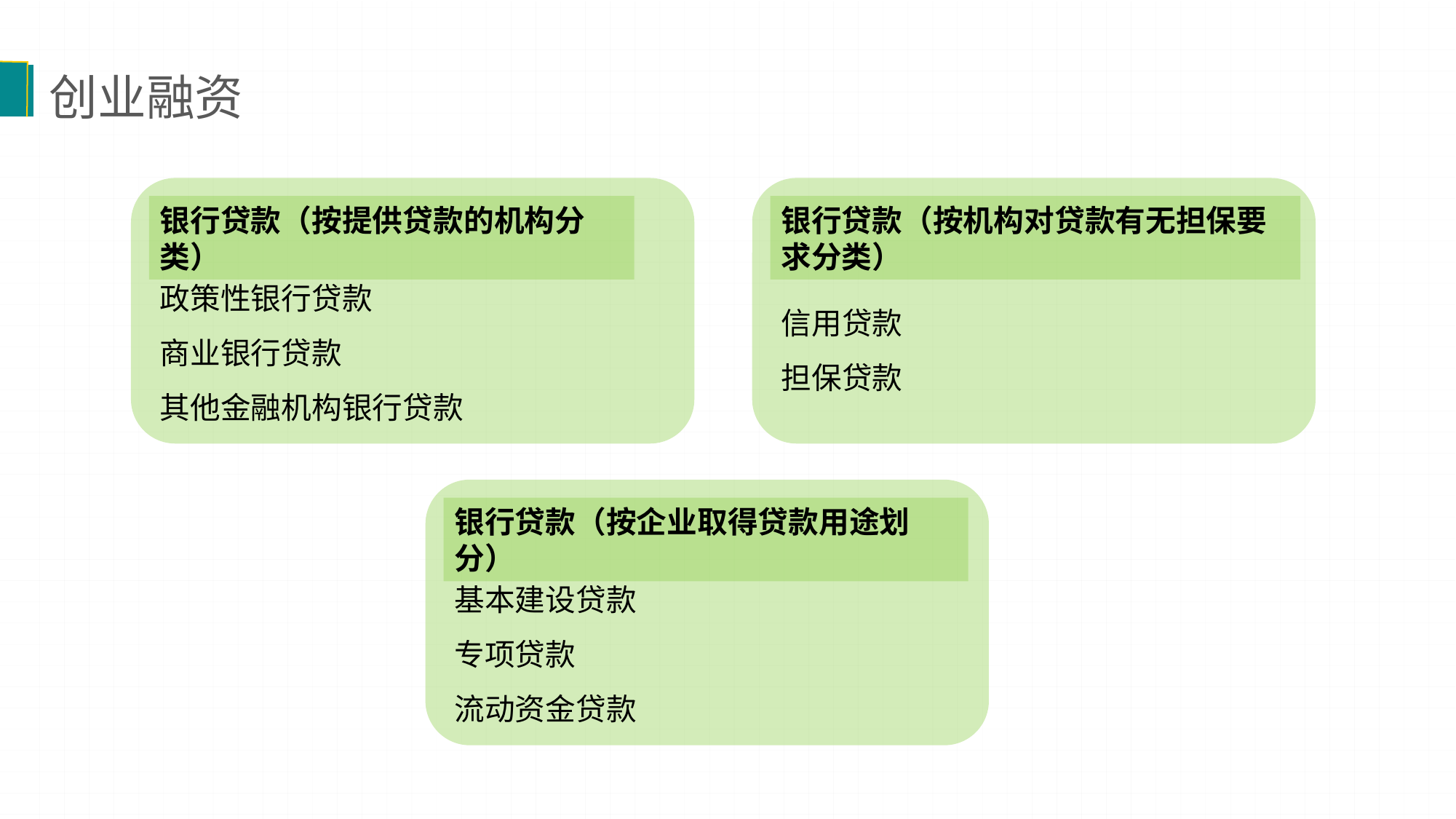

创业融资

银行贷款（按提供贷款的机构分类）
政策性银行贷款
商业银行贷款
其他金融机构银行贷款

银行贷款（按机构对贷款有无担保要求分类）
信用贷款
担保贷款

银行贷款（按企业取得贷款用途划分）
基本建设贷款
专项贷款
流动资金贷款